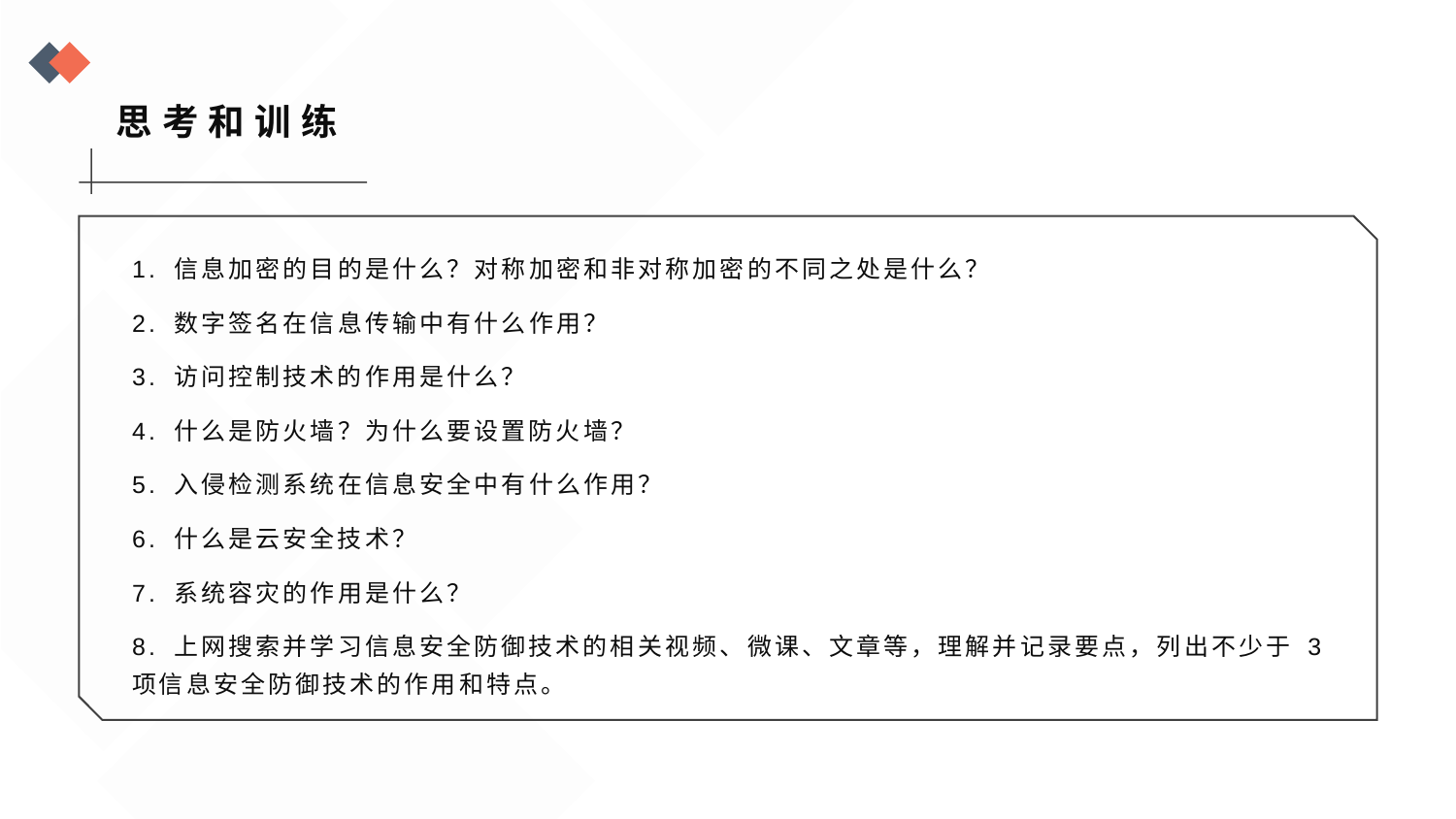

思考和训练

1. 信息加密的目的是什么？对称加密和非对称加密的不同之处是什么？
2. 数字签名在信息传输中有什么作用？
3. 访问控制技术的作用是什么？
4. 什么是防火墙？为什么要设置防火墙？
5. 入侵检测系统在信息安全中有什么作用？
6. 什么是云安全技术？
7. 系统容灾的作用是什么？
8. 上网搜索并学习信息安全防御技术的相关视频、微课、文章等，理解并记录要点，列出不少于 3 项信息安全防御技术的作用和特点。